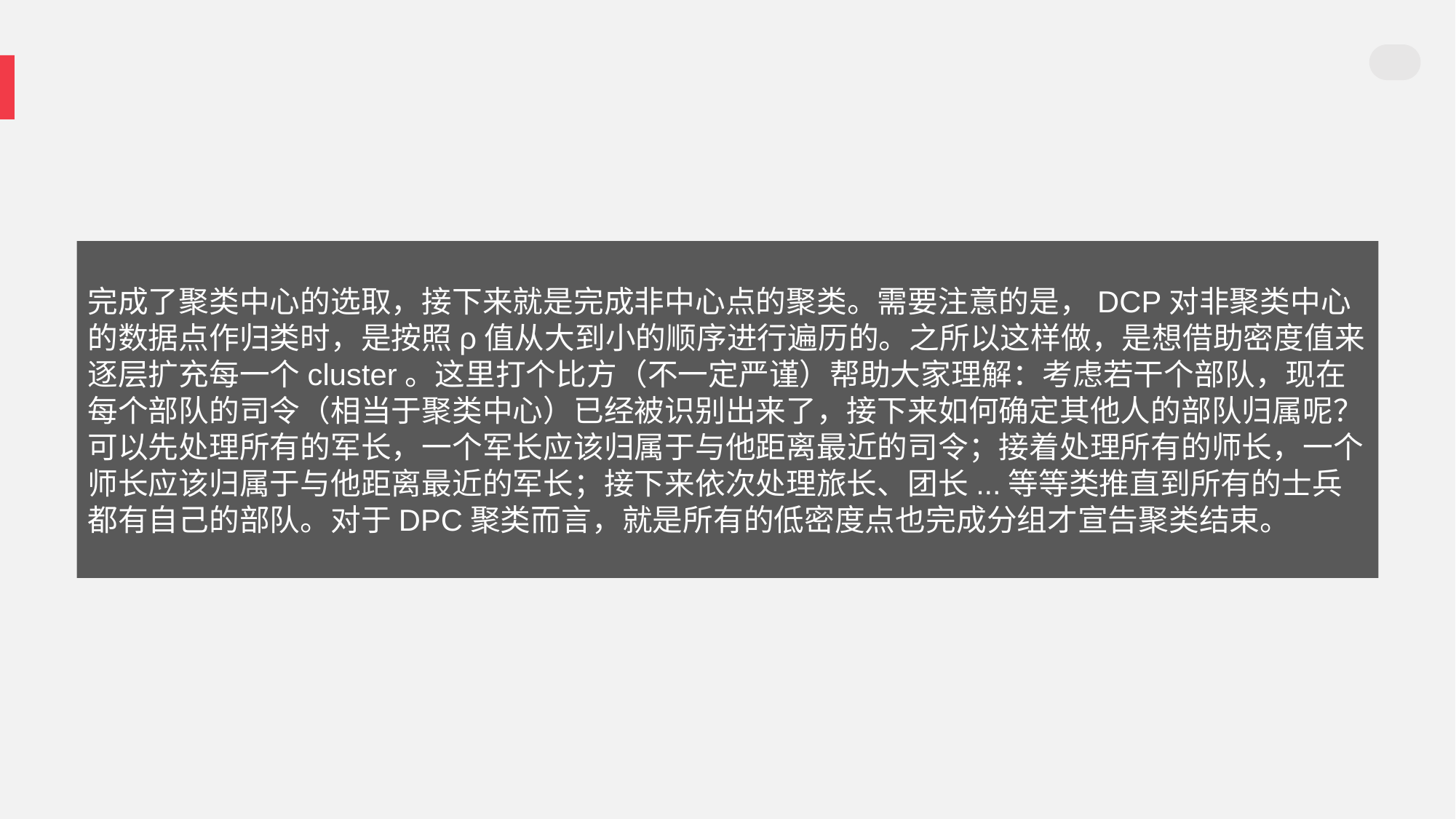

完成了聚类中心的选取，接下来就是完成非中心点的聚类。需要注意的是，DCP对非聚类中心的数据点作归类时，是按照ρ值从大到小的顺序进行遍历的。之所以这样做，是想借助密度值来逐层扩充每一个cluster。这里打个比方（不一定严谨）帮助大家理解：考虑若干个部队，现在每个部队的司令（相当于聚类中心）已经被识别出来了，接下来如何确定其他人的部队归属呢？可以先处理所有的军长，一个军长应该归属于与他距离最近的司令；接着处理所有的师长，一个师长应该归属于与他距离最近的军长；接下来依次处理旅长、团长...等等类推直到所有的士兵都有自己的部队。对于DPC聚类而言，就是所有的低密度点也完成分组才宣告聚类结束。